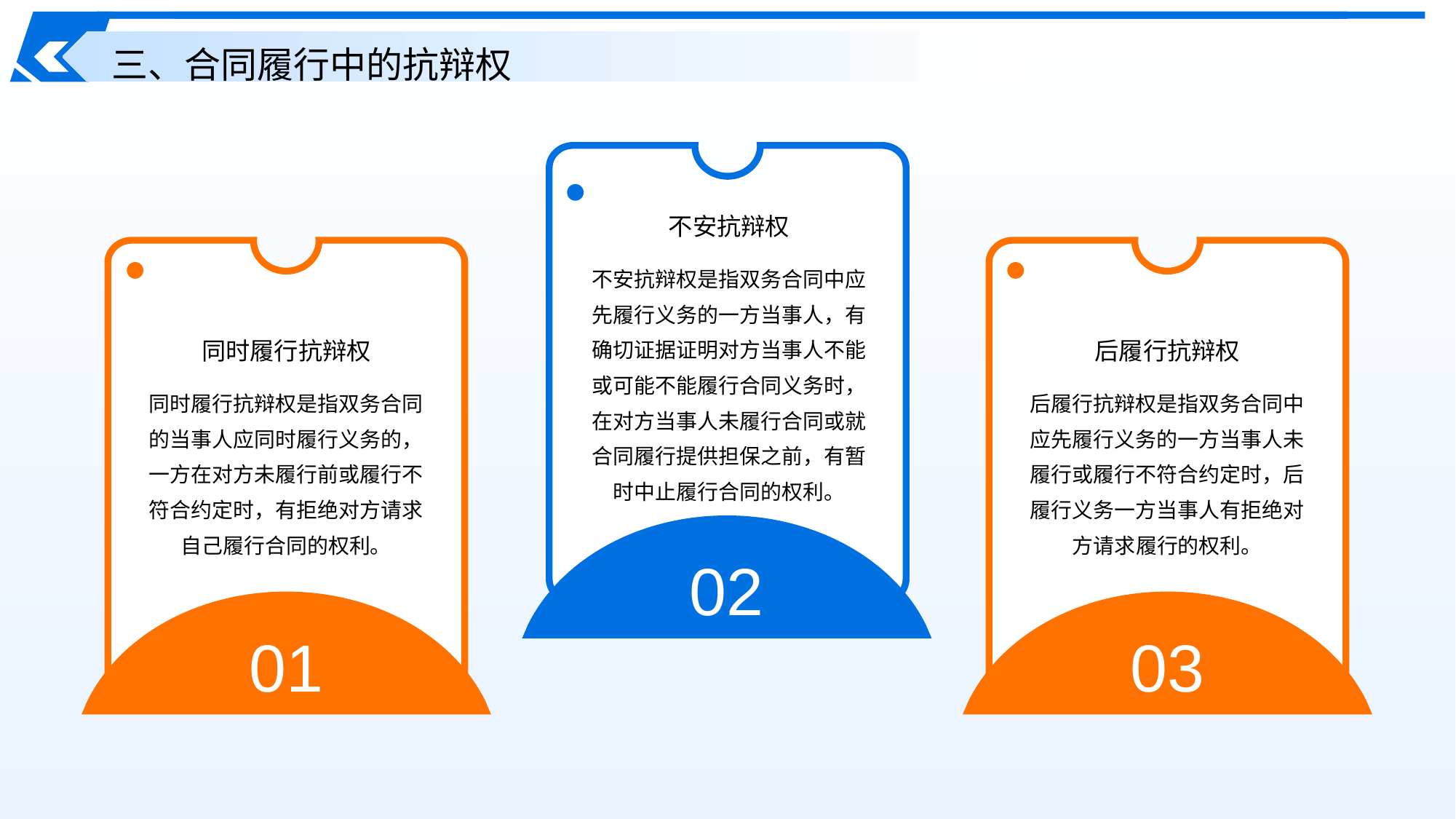

三、合同履行中的抗辩权

不安抗辩权

不安抗辩权是指双务合同中应先履行义务的一方当事人，有确切证据证明对方当事人不能或可能不能履行合同义务时，在对方当事人未履行合同或就合同履行提供担保之前，有暂时中止履行合同的权利。

同时履行抗辩权
后履行抗辩权

同时履行抗辩权是指双务合同的当事人应同时履行义务的，一方在对方未履行前或履行不符合约定时，有拒绝对方请求自己履行合同的权利。
后履行抗辩权是指双务合同中应先履行义务的一方当事人未履行或履行不符合约定时，后履行义务一方当事人有拒绝对方请求履行的权利。

02
01
03